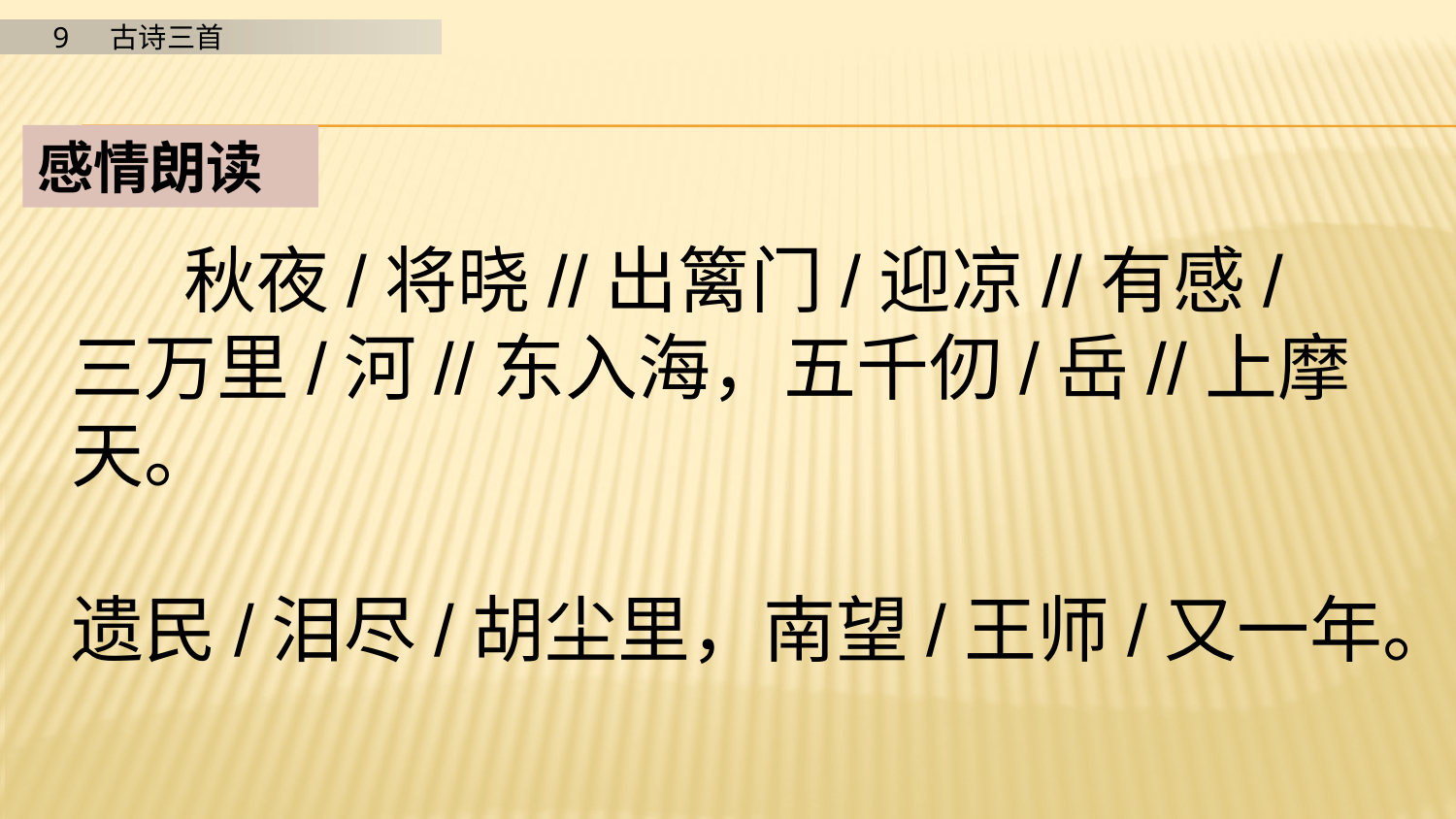

感情朗读
秋夜/将晓//出篱门/迎凉//有感/
三万里/河//东入海，五千仞/岳//上摩天。

遗民/泪尽/胡尘里，南望/王师/又一年。